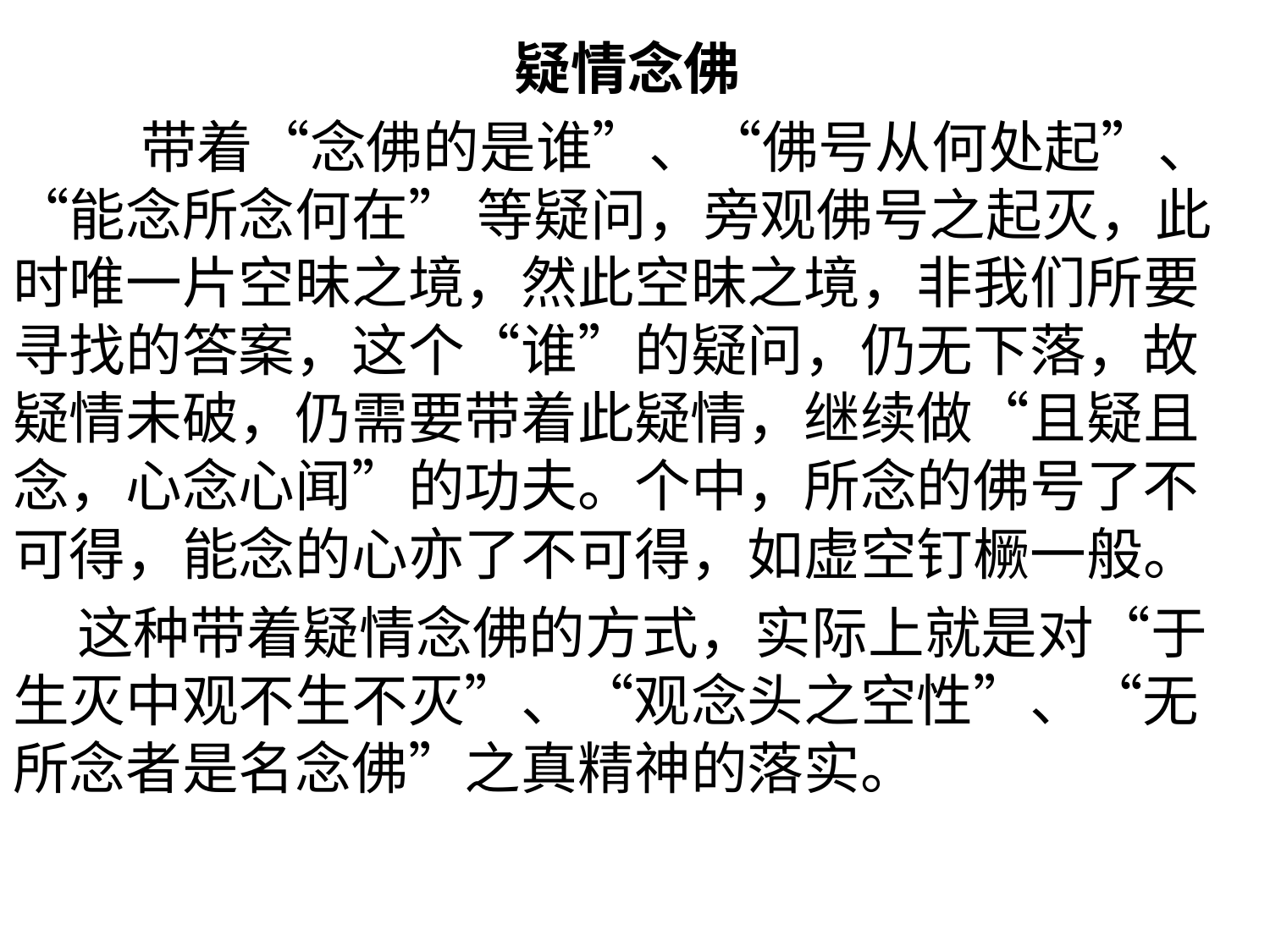

疑情念佛
         带着“念佛的是谁”、“佛号从何处起”、“能念所念何在” 等疑问，旁观佛号之起灭，此时唯一片空昧之境，然此空昧之境，非我们所要寻找的答案，这个“谁”的疑问，仍无下落，故疑情未破，仍需要带着此疑情，继续做“且疑且念，心念心闻”的功夫。个中，所念的佛号了不可得，能念的心亦了不可得，如虚空钉橛一般。
    这种带着疑情念佛的方式，实际上就是对“于生灭中观不生不灭”、“观念头之空性”、“无所念者是名念佛”之真精神的落实。